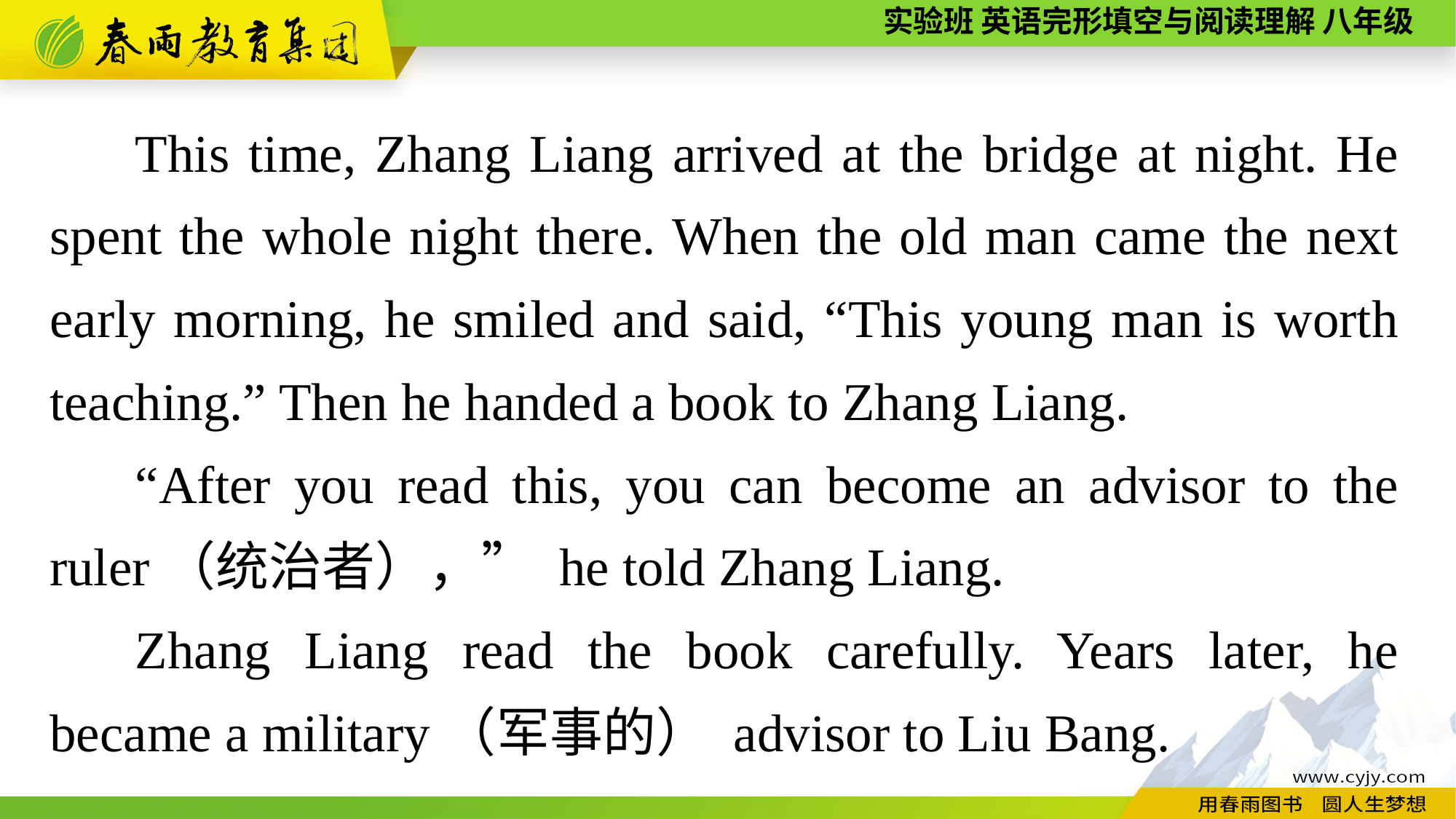

This time, Zhang Liang arrived at the bridge at night. He spent the whole night there. When the old man came the next early morning, he smiled and said, “This young man is worth teaching.” Then he handed a book to Zhang Liang.
“After you read this, you can become an advisor to the ruler（统治者），” he told Zhang Liang.
Zhang Liang read the book carefully. Years later, he became a military（军事的） advisor to Liu Bang.